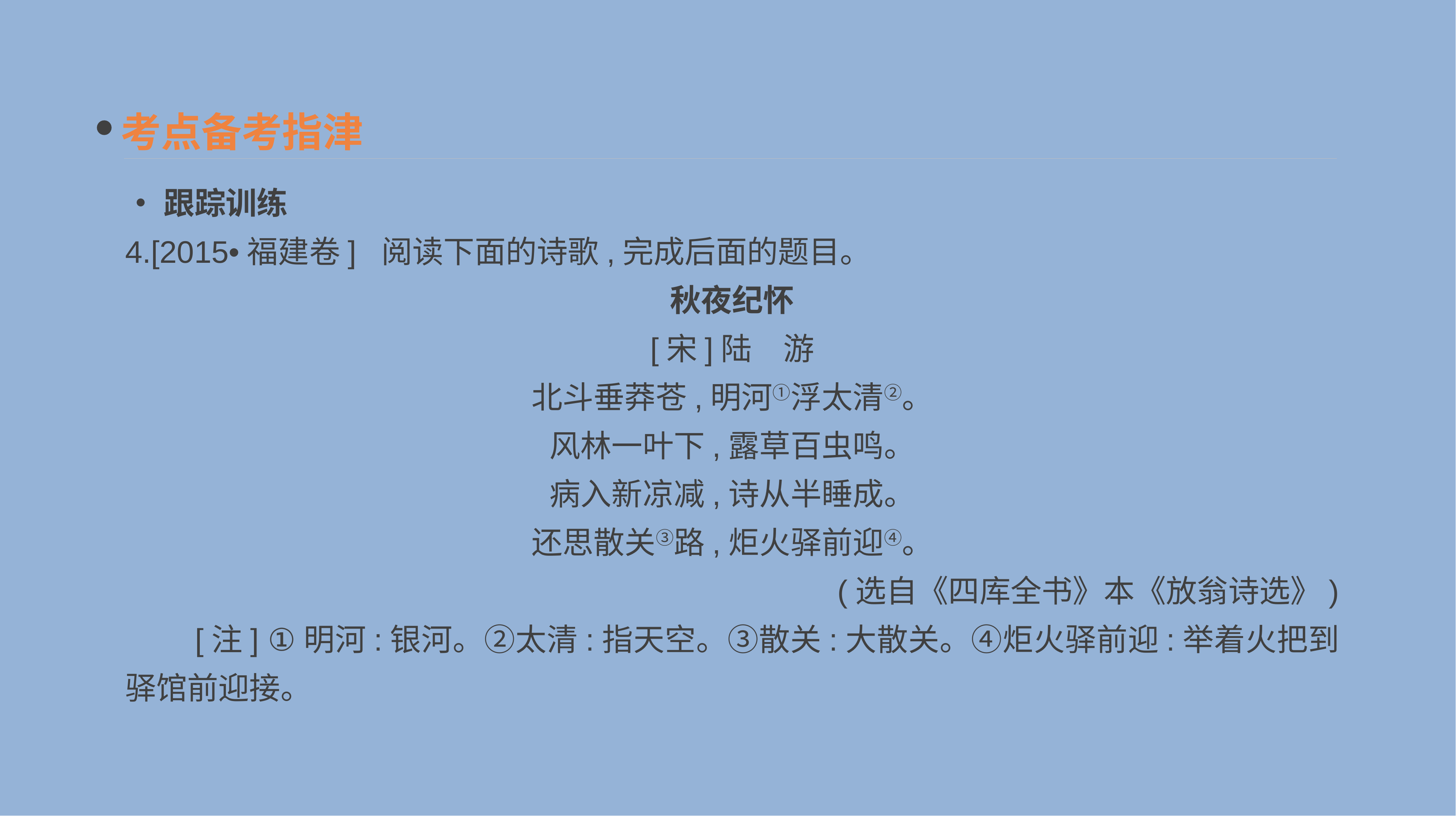

考点备考指津

•跟踪训练
4.[2015•福建卷]  阅读下面的诗歌,完成后面的题目。
秋夜纪怀
[宋]陆　游
北斗垂莽苍,明河①浮太清②。
风林一叶下,露草百虫鸣。
病入新凉减,诗从半睡成。
还思散关③路,炬火驿前迎④。
(选自《四库全书》本《放翁诗选》)
　　[注] ①明河:银河。②太清:指天空。③散关:大散关。④炬火驿前迎:举着火把到驿馆前迎接。